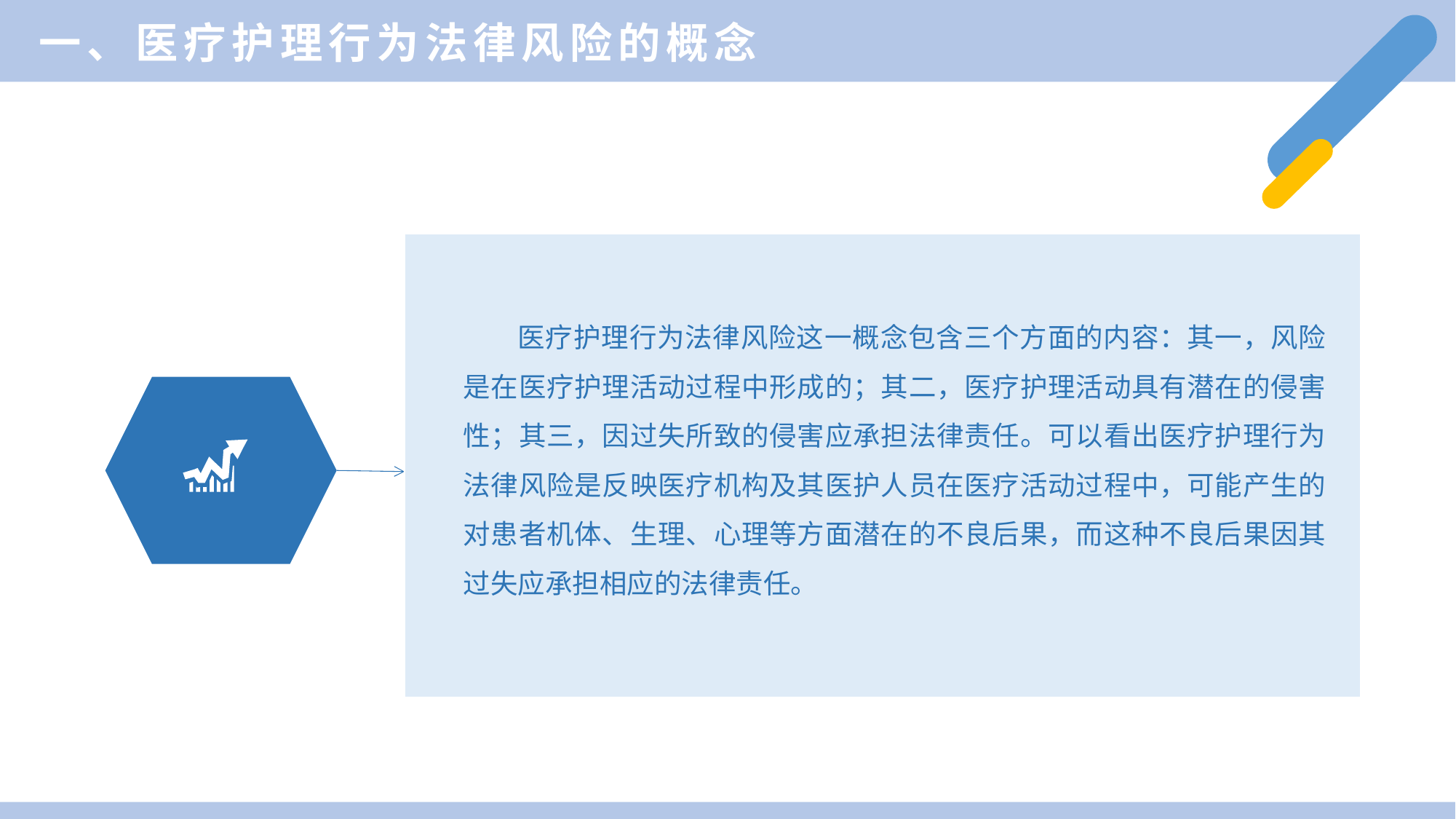

一、医疗护理行为法律风险的概念

医疗护理行为法律风险这一概念包含三个方面的内容：其一，风险是在医疗护理活动过程中形成的；其二，医疗护理活动具有潜在的侵害性；其三，因过失所致的侵害应承担法律责任。可以看出医疗护理行为法律风险是反映医疗机构及其医护人员在医疗活动过程中，可能产生的对患者机体、生理、心理等方面潜在的不良后果，而这种不良后果因其过失应承担相应的法律责任。